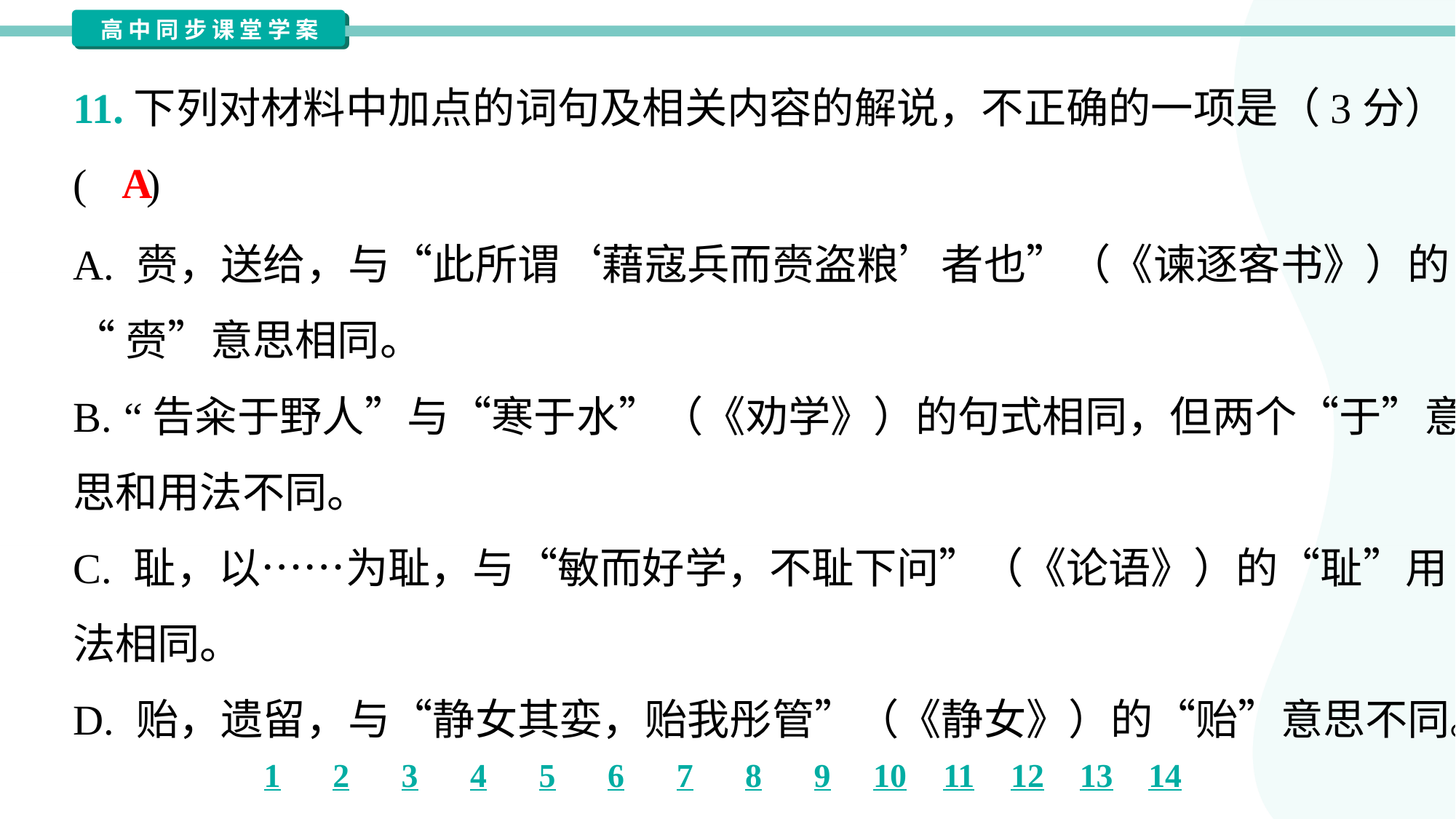

11.下列对材料中加点的词句及相关内容的解说，不正确的一项是（3分）
(     )
A
A. 赍，送给，与“此所谓‘藉寇兵而赍盗粮’者也”（《谏逐客书》）的
“赍”意思相同。
B. “告籴于野人”与“寒于水”（《劝学》）的句式相同，但两个“于”意
思和用法不同。
C. 耻，以……为耻，与“敏而好学，不耻下问”（《论语》）的“耻”用
法相同。
D. 贻，遗留，与“静女其娈，贻我彤管”（《静女》）的“贻”意思不同。